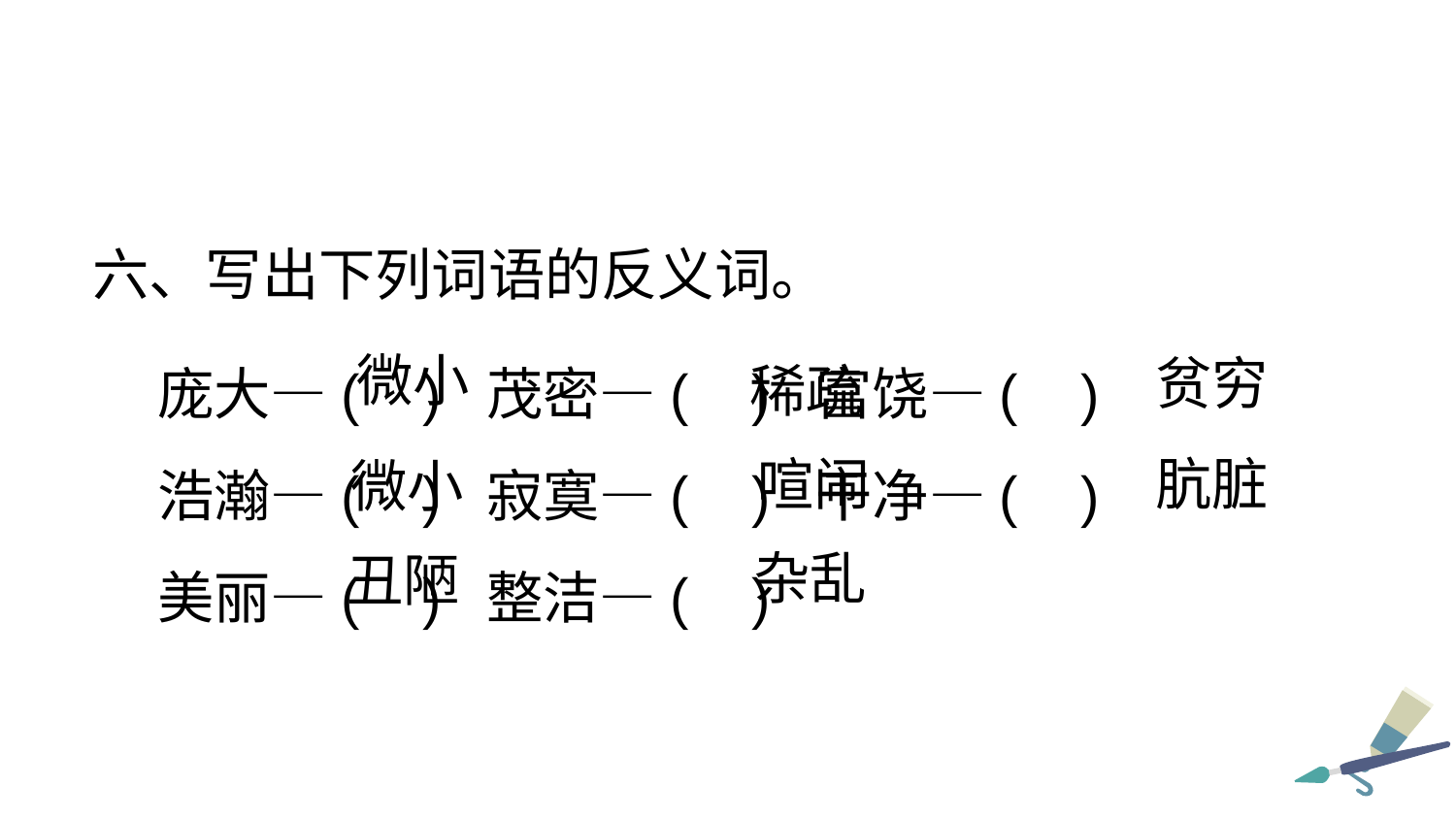

六、写出下列词语的反义词。
庞大—(    )  茂密—(    )  富饶—(    )
浩瀚—(    )  寂寞—(    )  干净—(    )
美丽—(    )  整洁—(    )
微小
贫穷
稀疏
喧闹
肮脏
微小
杂乱
丑陋